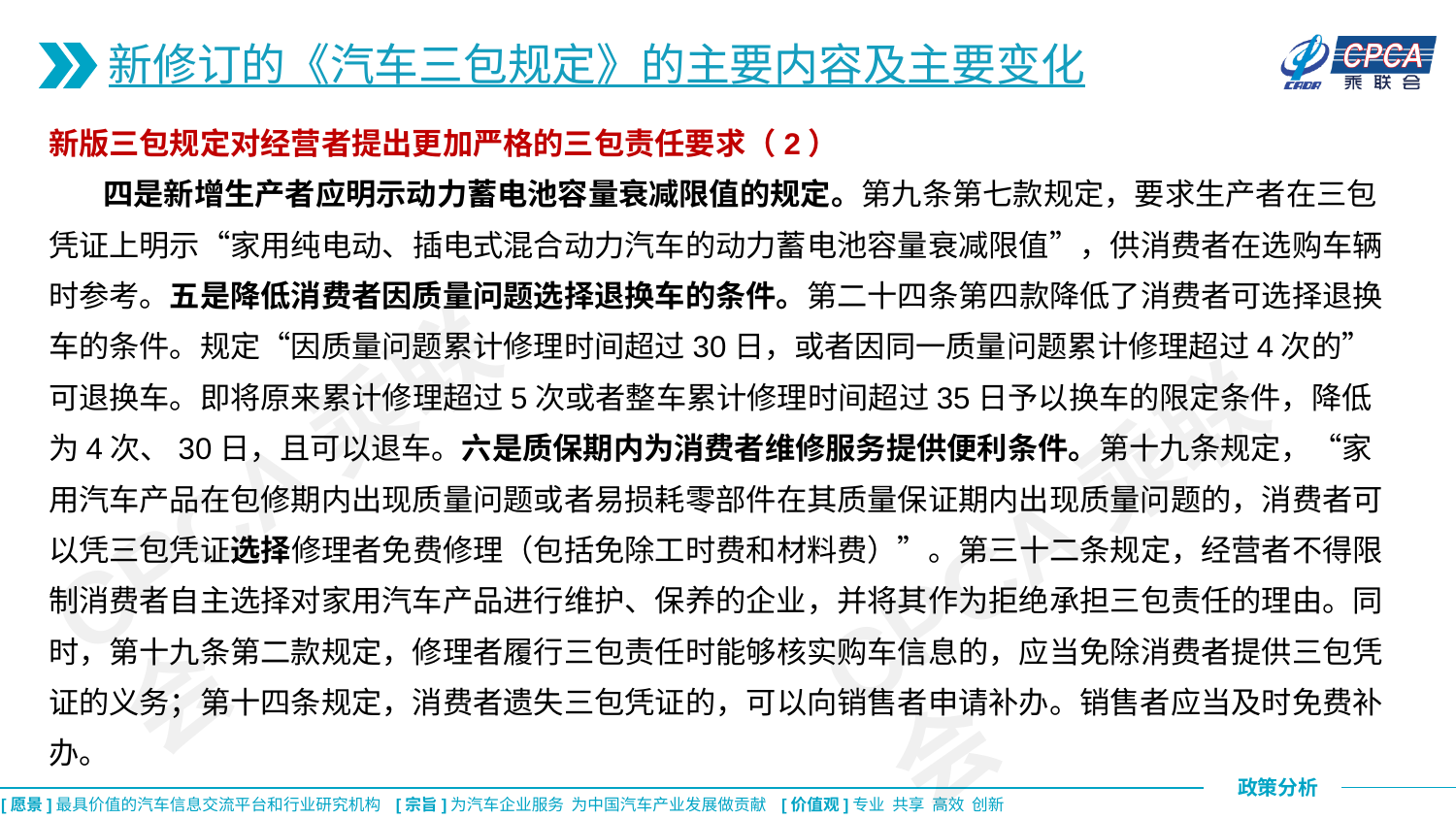

新修订的《汽车三包规定》的主要内容及主要变化
新版三包规定对经营者提出更加严格的三包责任要求（2）
       四是新增生产者应明示动力蓄电池容量衰减限值的规定。第九条第七款规定，要求生产者在三包凭证上明示“家用纯电动、插电式混合动力汽车的动力蓄电池容量衰减限值”，供消费者在选购车辆时参考。五是降低消费者因质量问题选择退换车的条件。第二十四条第四款降低了消费者可选择退换车的条件。规定“因质量问题累计修理时间超过30日，或者因同一质量问题累计修理超过4次的”可退换车。即将原来累计修理超过5次或者整车累计修理时间超过35日予以换车的限定条件，降低为4次、30日，且可以退车。六是质保期内为消费者维修服务提供便利条件。第十九条规定，“家用汽车产品在包修期内出现质量问题或者易损耗零部件在其质量保证期内出现质量问题的，消费者可以凭三包凭证选择修理者免费修理（包括免除工时费和材料费）”。第三十二条规定，经营者不得限制消费者自主选择对家用汽车产品进行维护、保养的企业，并将其作为拒绝承担三包责任的理由。同时，第十九条第二款规定，修理者履行三包责任时能够核实购车信息的，应当免除消费者提供三包凭证的义务；第十四条规定，消费者遗失三包凭证的，可以向销售者申请补办。销售者应当及时免费补办。
CPCA乘联会
CPCA乘联会